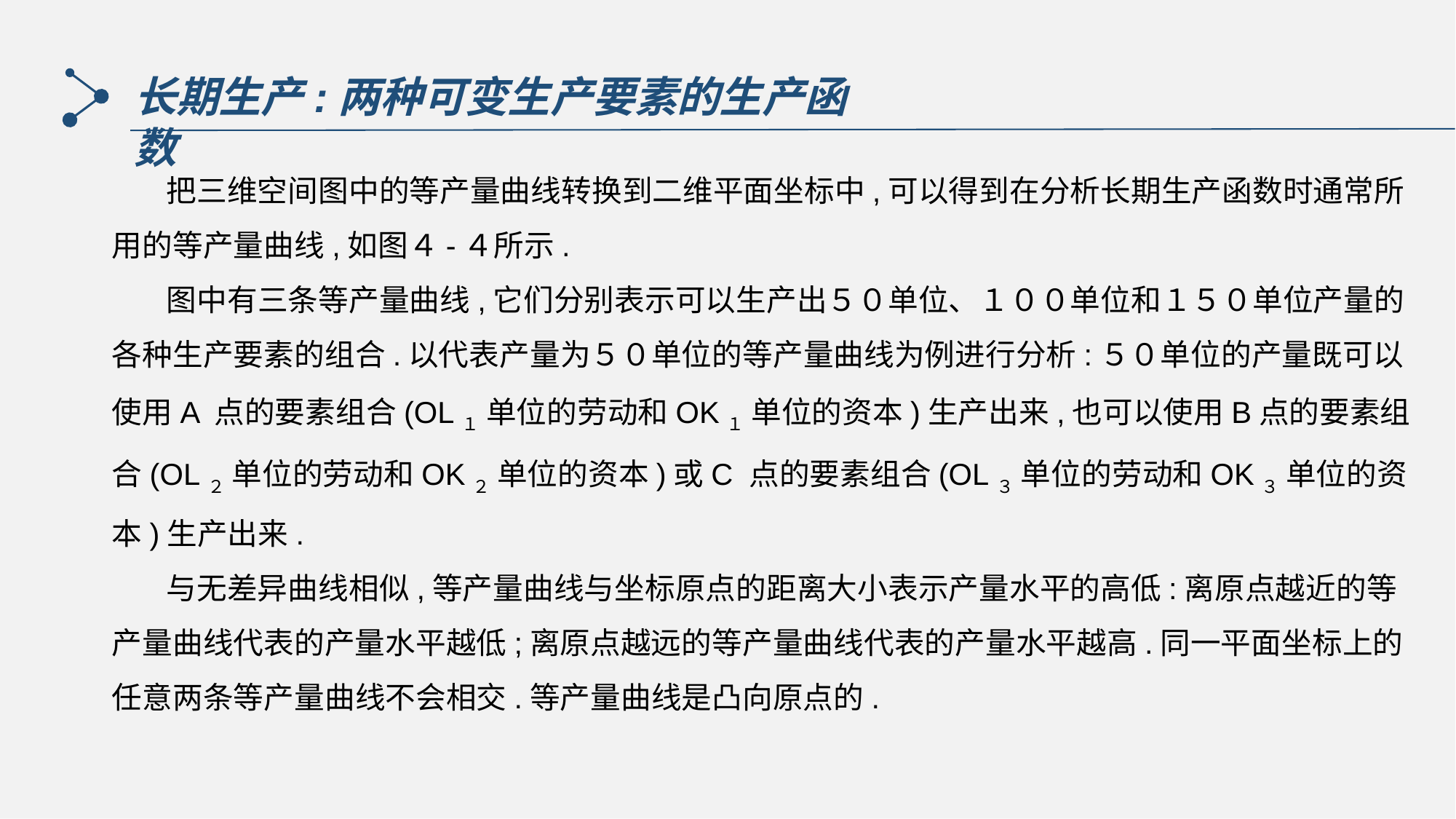

长期生产:两种可变生产要素的生产函数
       把三维空间图中的等产量曲线转换到二维平面坐标中,可以得到在分析长期生产函数时通常所用的等产量曲线,如图４-４所示.
       图中有三条等产量曲线,它们分别表示可以生产出５０单位、１００单位和１５０单位产量的各种生产要素的组合.以代表产量为５０单位的等产量曲线为例进行分析:５０单位的产量既可以使用A 点的要素组合(OL１ 单位的劳动和OK１ 单位的资本)生产出来,也可以使用B点的要素组合(OL２ 单位的劳动和OK２ 单位的资本)或C 点的要素组合(OL３ 单位的劳动和OK３ 单位的资本)生产出来.
       与无差异曲线相似,等产量曲线与坐标原点的距离大小表示产量水平的高低:离原点越近的等产量曲线代表的产量水平越低;离原点越远的等产量曲线代表的产量水平越高.同一平面坐标上的任意两条等产量曲线不会相交.等产量曲线是凸向原点的.